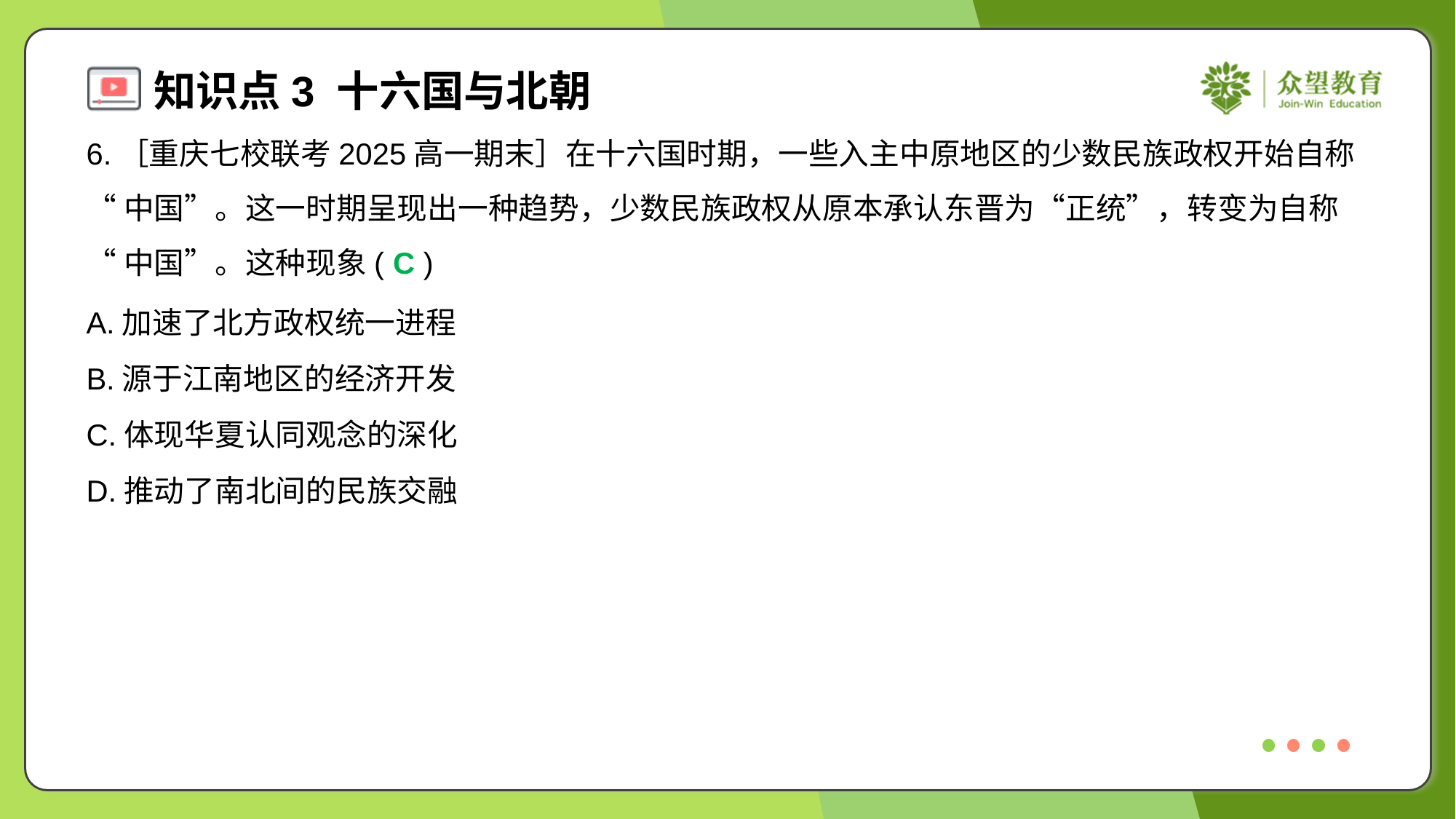

6.［重庆七校联考2025高一期末］在十六国时期，一些入主中原地区的少数民族政权开始自称
“中国”。这一时期呈现出一种趋势，少数民族政权从原本承认东晋为“正统”，转变为自称
“中国”。这种现象(     )
C
A.加速了北方政权统一进程
B.源于江南地区的经济开发
C.体现华夏认同观念的深化
D.推动了南北间的民族交融